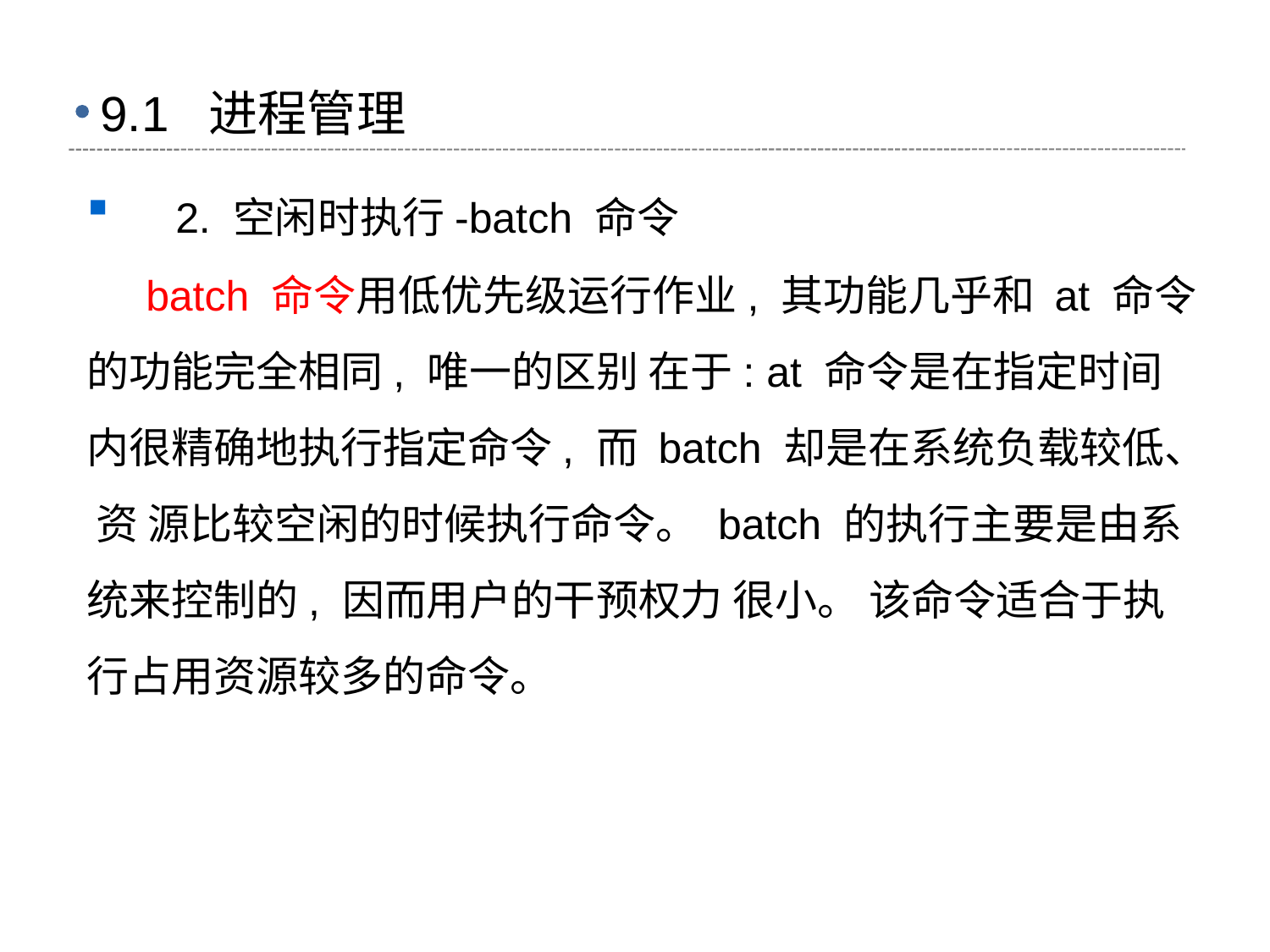

# 9.1  进程管理
   2. 空闲时执行-batch 命令
     batch 命令用低优先级运行作业, 其功能几乎和 at 命令的功能完全相同, 唯一的区别 在于: at 命令是在指定时间内很精确地执行指定命令, 而 batch 却是在系统负载较低、 资 源比较空闲的时候执行命令。 batch 的执行主要是由系统来控制的, 因而用户的干预权力 很小。 该命令适合于执行占用资源较多的命令。